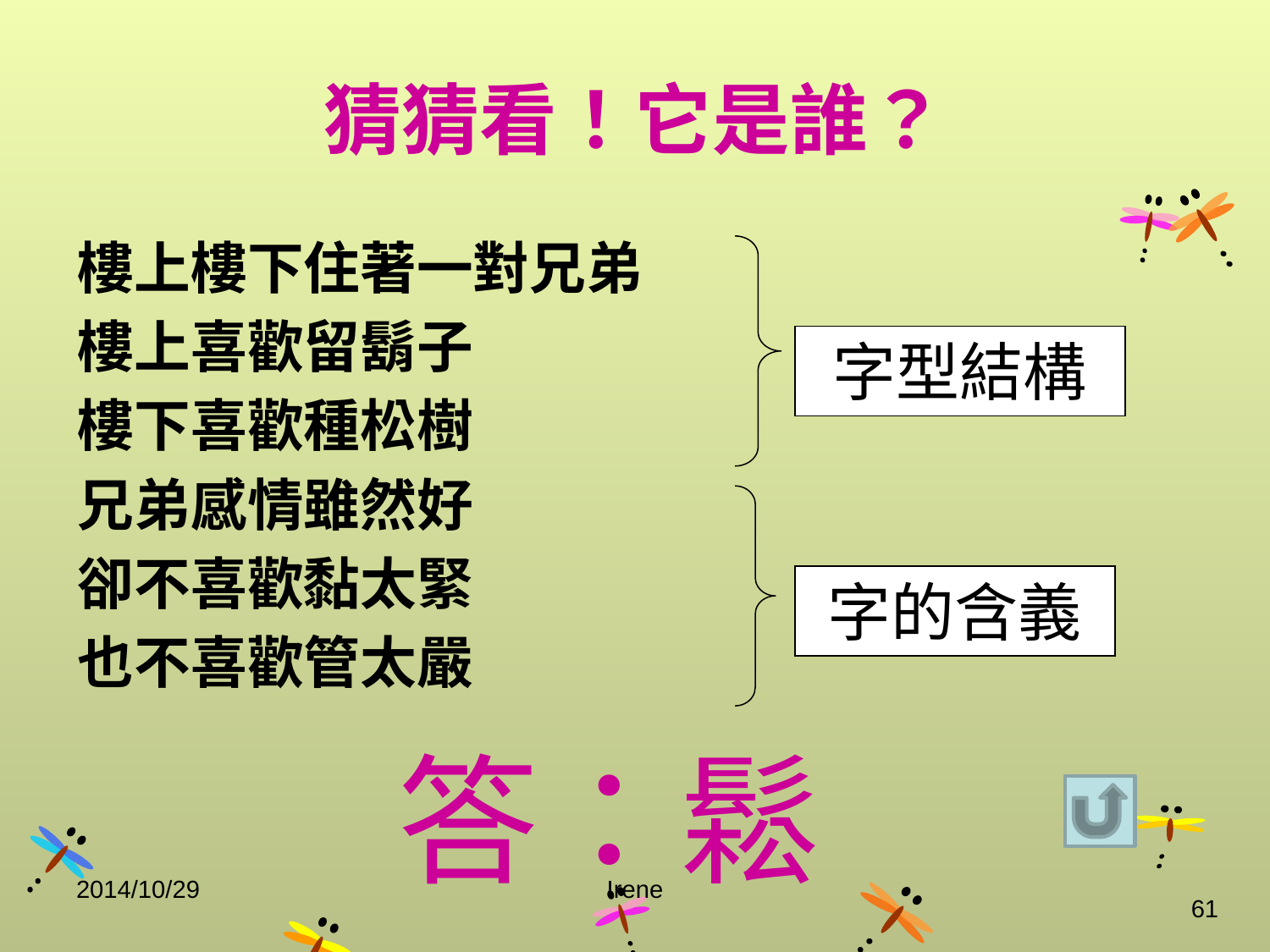

# 猜猜看！它是誰？
樓上樓下住著一對兄弟
樓上喜歡留鬍子
樓下喜歡種松樹
兄弟感情雖然好
卻不喜歡黏太緊
也不喜歡管太嚴

字型結構

字的含義
答：鬆

2014/10/29
Irene